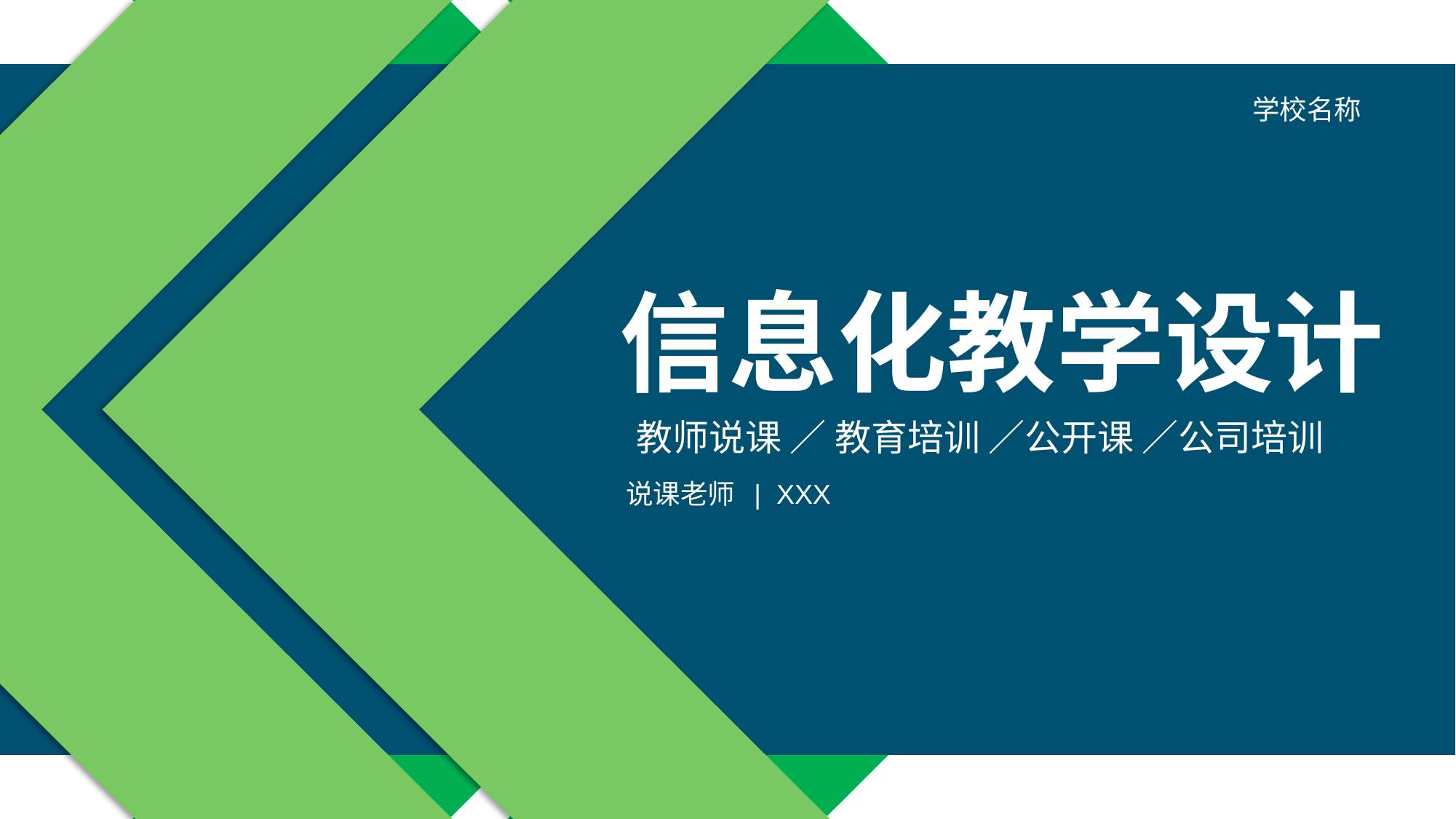

学校名称
信息化教学设计
教师说课 ／ 教育培训 ／公开课 ／公司培训
说课老师  |  XXX